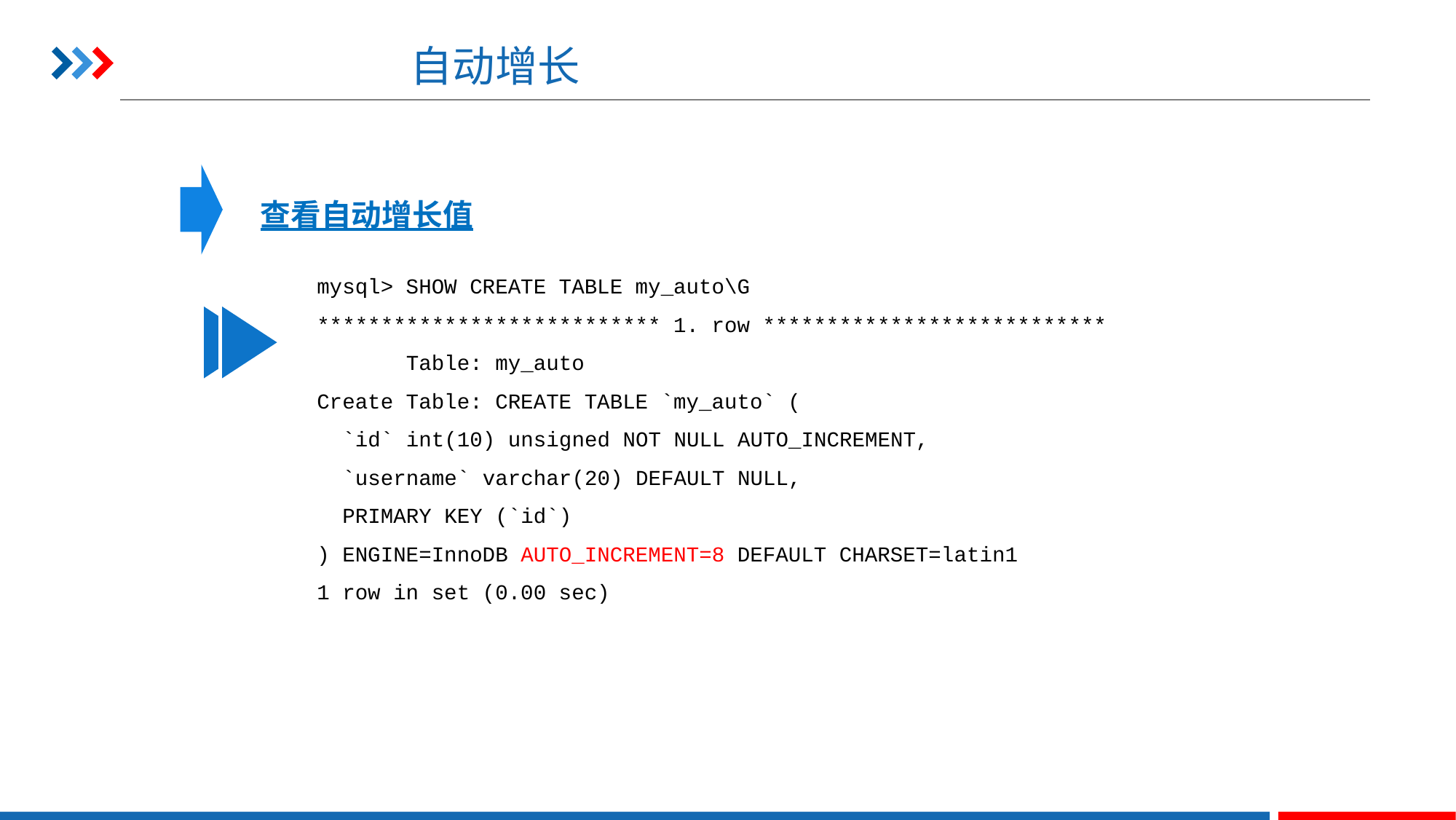

# 自动增长

查看自动增长值
mysql> SHOW CREATE TABLE my_auto\G
*************************** 1. row ***************************
       Table: my_auto
Create Table: CREATE TABLE `my_auto` (
  `id` int(10) unsigned NOT NULL AUTO_INCREMENT,
  `username` varchar(20) DEFAULT NULL,
  PRIMARY KEY (`id`)
) ENGINE=InnoDB AUTO_INCREMENT=8 DEFAULT CHARSET=latin1
1 row in set (0.00 sec)